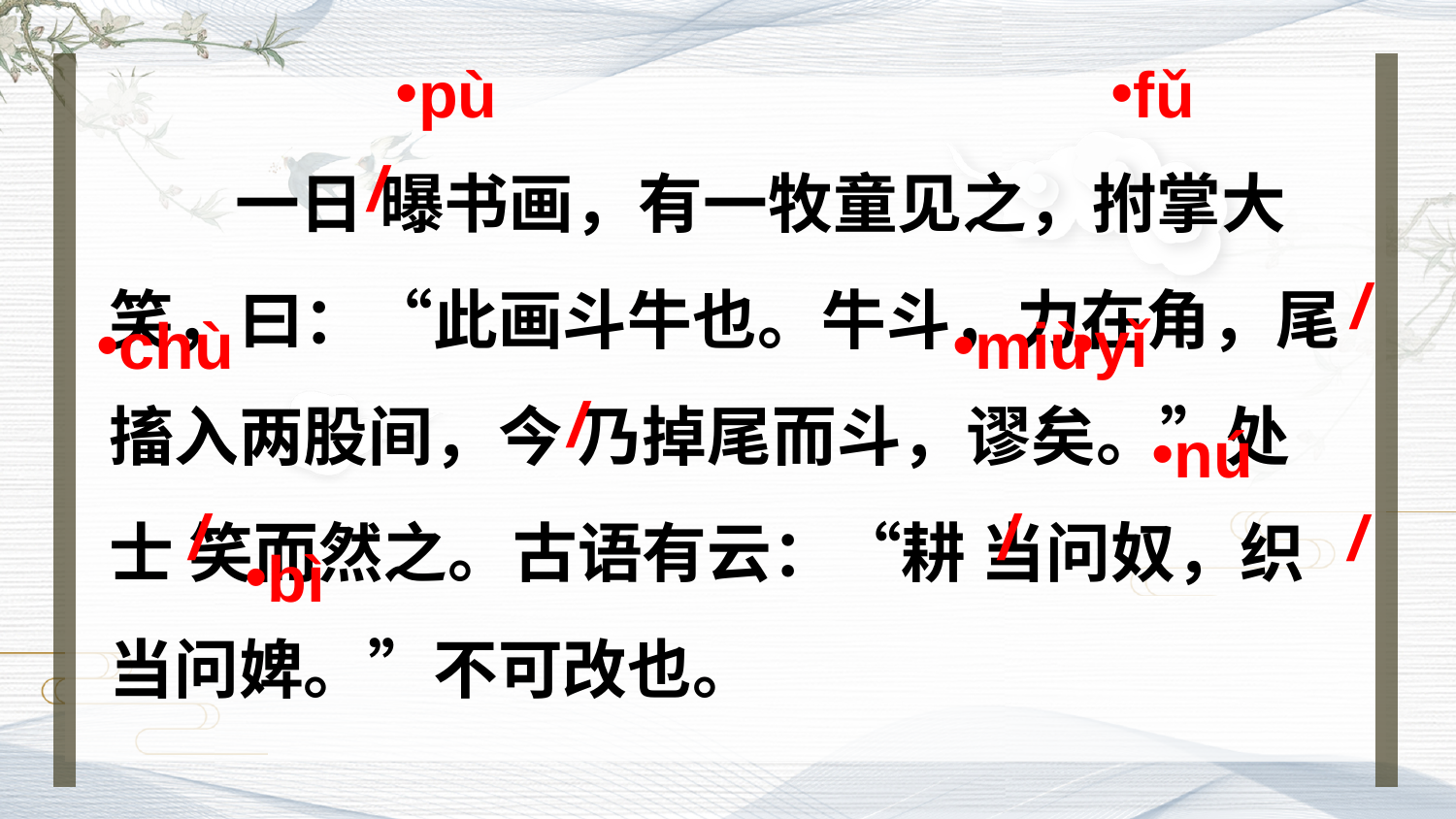

pù
fǔ
一日 曝书画，有一牧童见之，拊掌大笑，曰：“此画斗牛也。牛斗，力在角，尾搐入两股间，今 乃掉尾而斗，谬矣。”处士 笑而然之。古语有云：“耕 当问奴，织当问婢。”不可改也。
/
/
yǐ
chù
miù
/
nú
/
/
/
bì